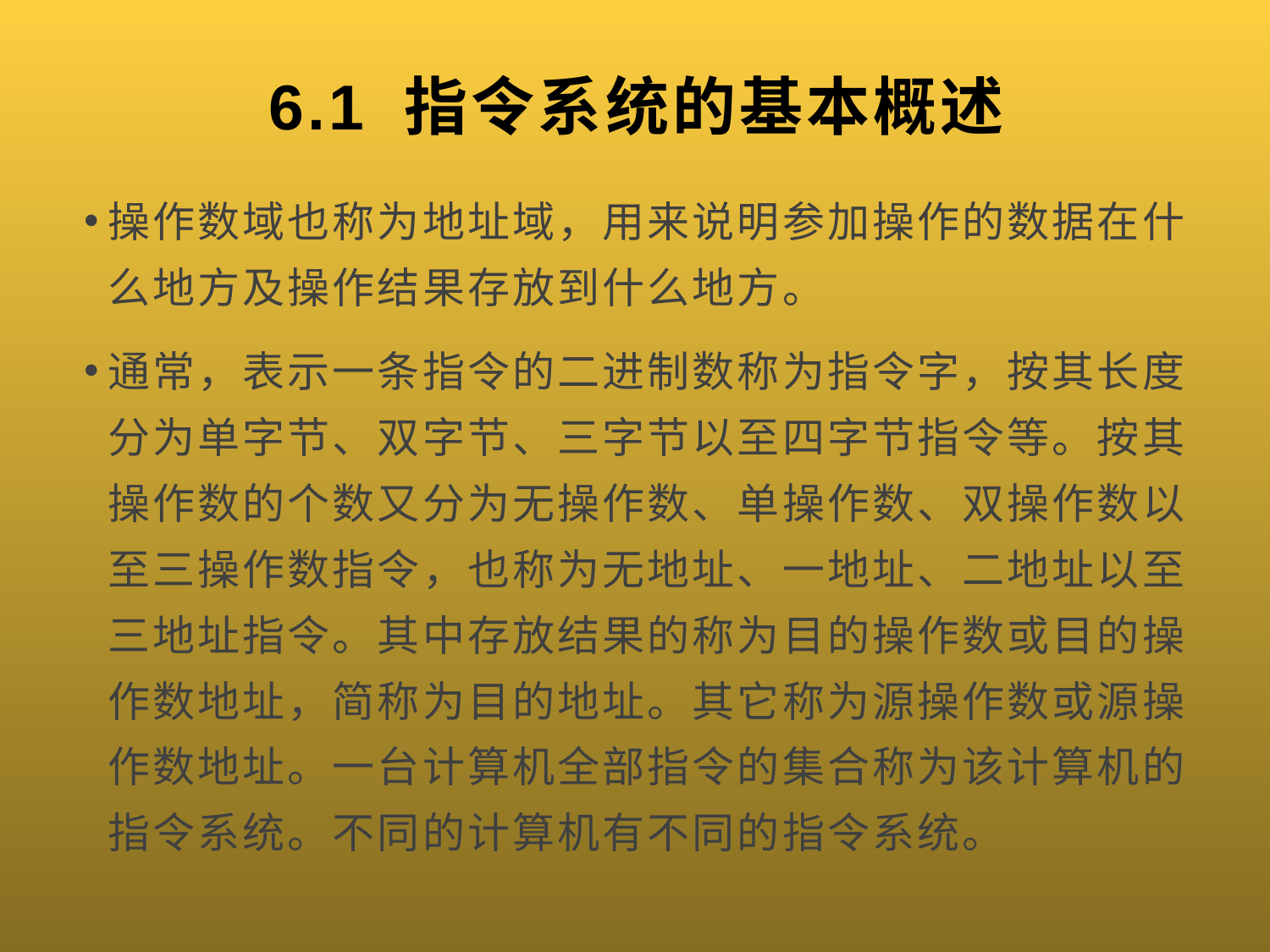

# 6.1 指令系统的基本概述
操作数域也称为地址域，用来说明参加操作的数据在什么地方及操作结果存放到什么地方。
通常，表示一条指令的二进制数称为指令字，按其长度分为单字节、双字节、三字节以至四字节指令等。按其操作数的个数又分为无操作数、单操作数、双操作数以至三操作数指令，也称为无地址、一地址、二地址以至三地址指令。其中存放结果的称为目的操作数或目的操作数地址，简称为目的地址。其它称为源操作数或源操作数地址。一台计算机全部指令的集合称为该计算机的指令系统。不同的计算机有不同的指令系统。